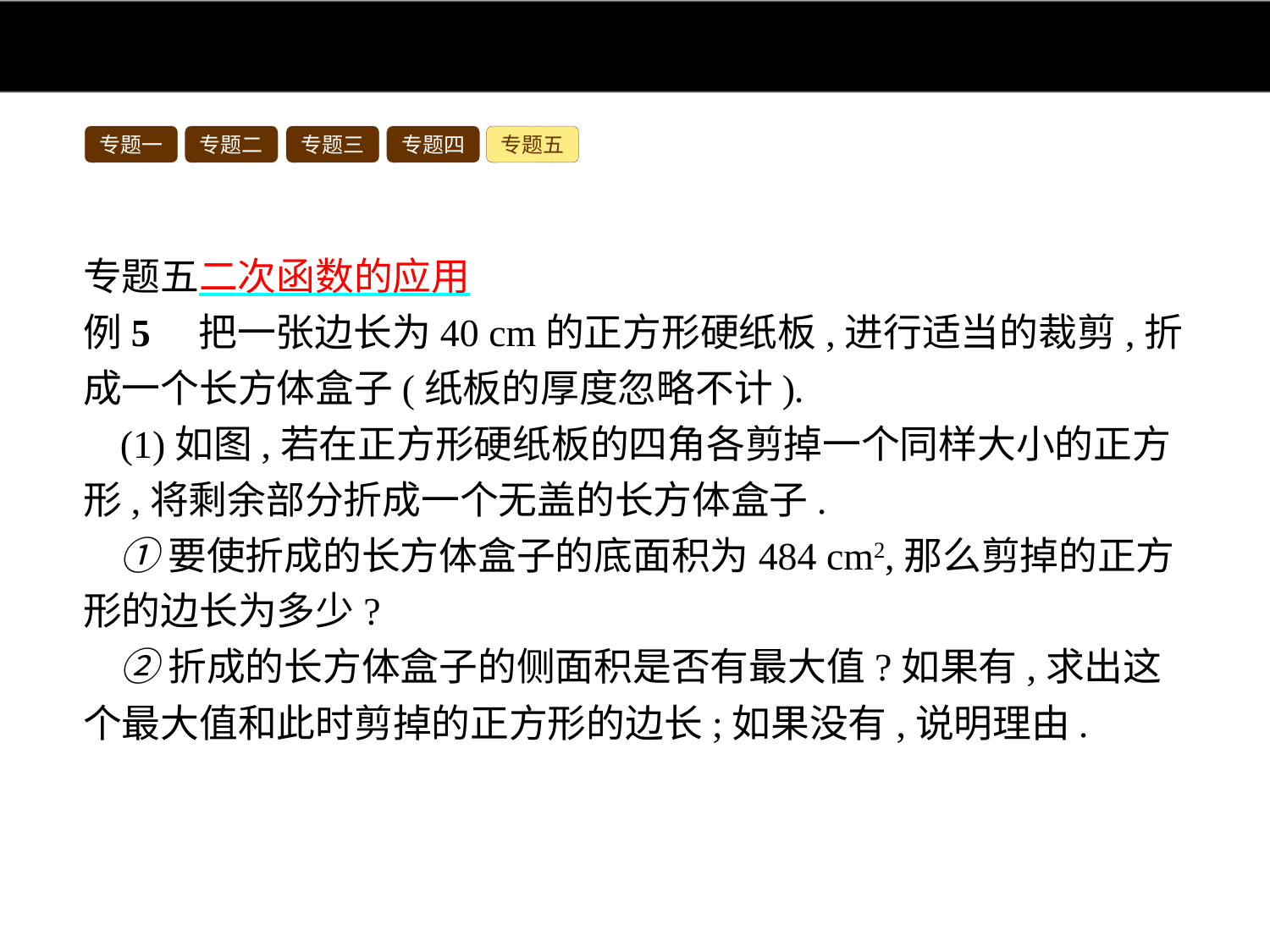

专题一
专题二
专题三
专题四
专题五
专题五二次函数的应用
例5　把一张边长为40 cm的正方形硬纸板,进行适当的裁剪,折成一个长方体盒子(纸板的厚度忽略不计).
(1)如图,若在正方形硬纸板的四角各剪掉一个同样大小的正方形,将剩余部分折成一个无盖的长方体盒子.
①要使折成的长方体盒子的底面积为484 cm2,那么剪掉的正方形的边长为多少?
②折成的长方体盒子的侧面积是否有最大值?如果有,求出这个最大值和此时剪掉的正方形的边长;如果没有,说明理由.